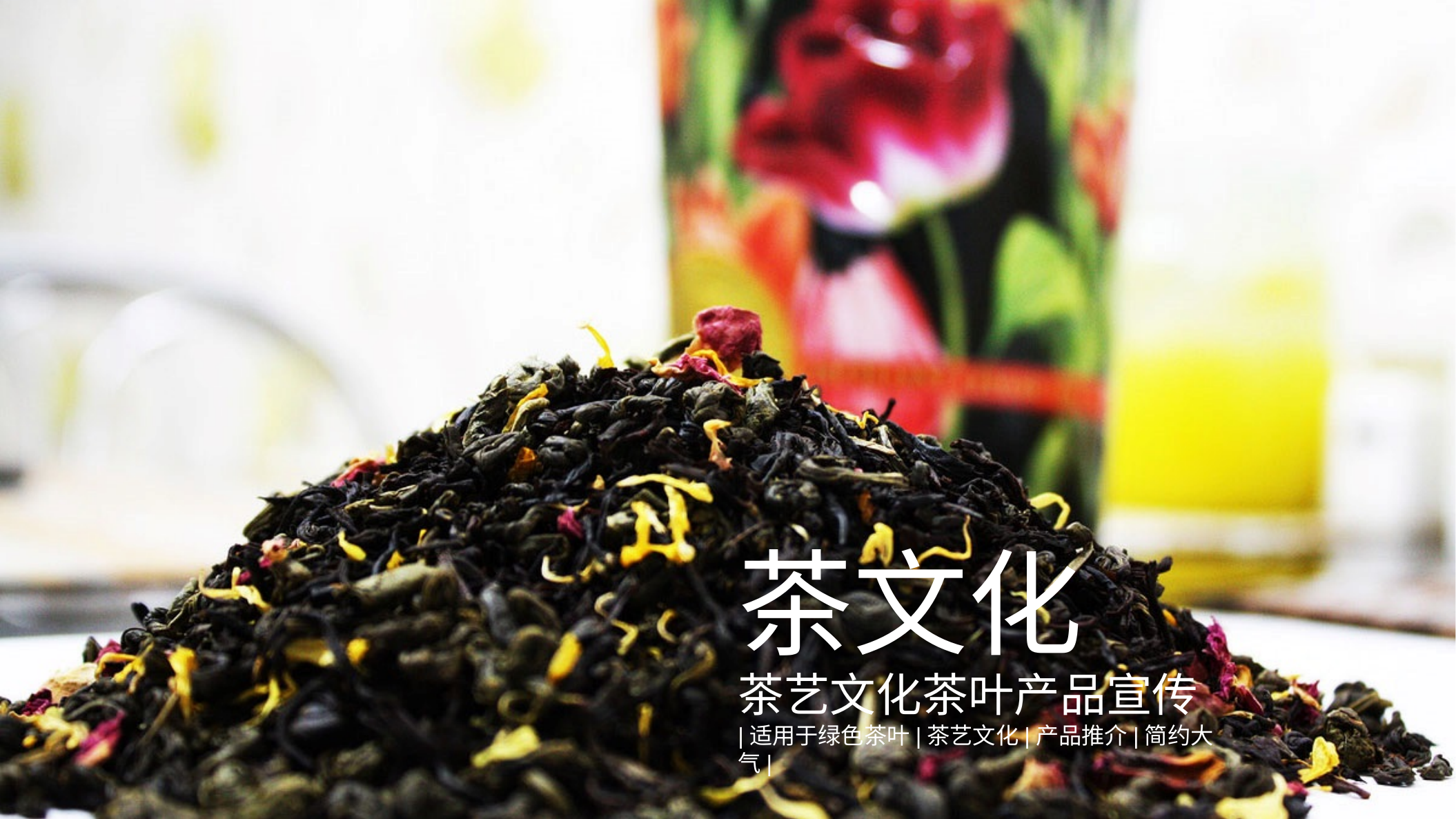

茶文化
茶艺文化茶叶产品宣传
|适用于绿色茶叶|茶艺文化|产品推介|简约大气|